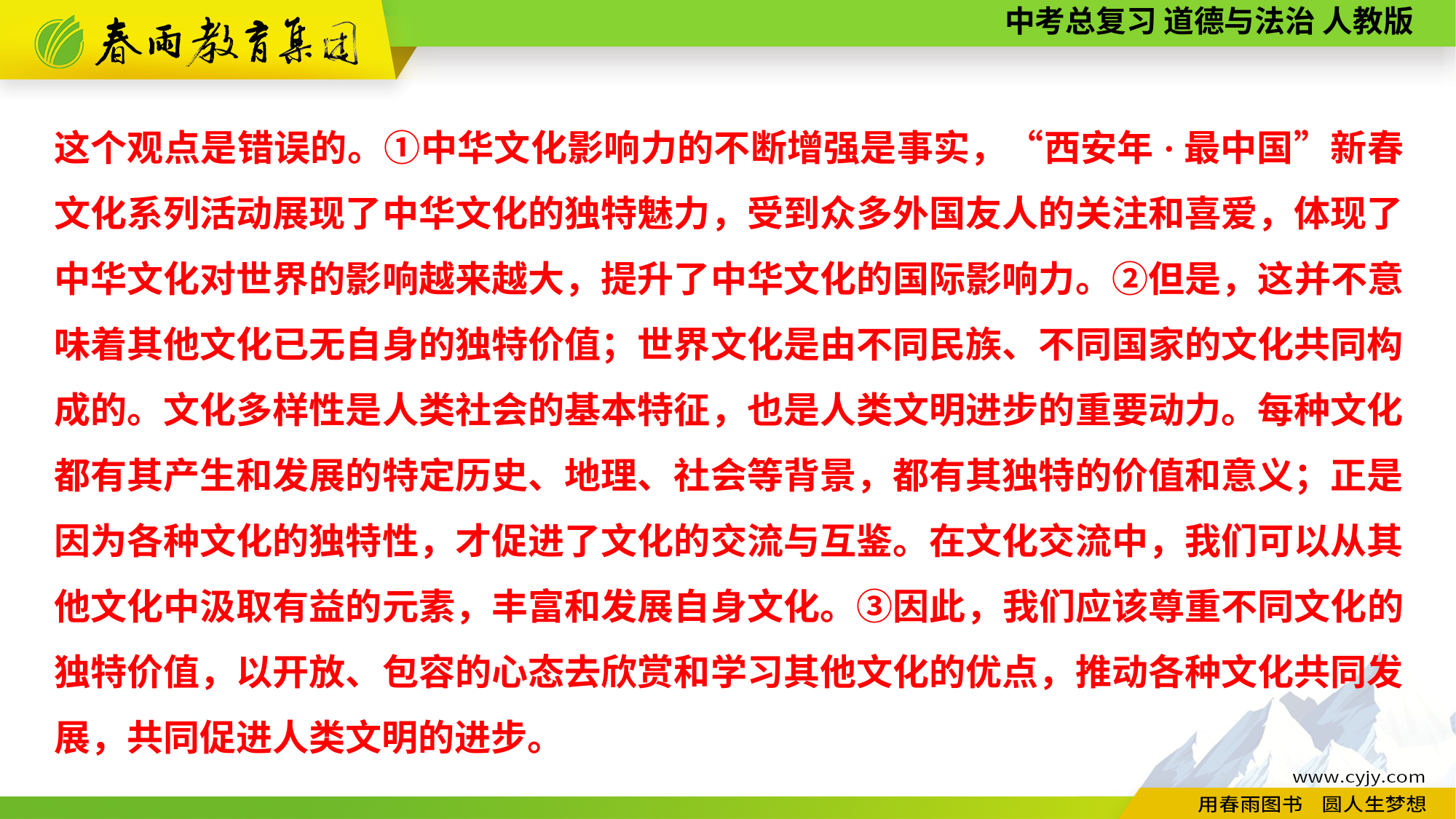

这个观点是错误的。①中华文化影响力的不断增强是事实，“西安年·最中国”新春文化系列活动展现了中华文化的独特魅力，受到众多外国友人的关注和喜爱，体现了中华文化对世界的影响越来越大，提升了中华文化的国际影响力。②但是，这并不意味着其他文化已无自身的独特价值；世界文化是由不同民族、不同国家的文化共同构成的。文化多样性是人类社会的基本特征，也是人类文明进步的重要动力。每种文化都有其产生和发展的特定历史、地理、社会等背景，都有其独特的价值和意义；正是因为各种文化的独特性，才促进了文化的交流与互鉴。在文化交流中，我们可以从其他文化中汲取有益的元素，丰富和发展自身文化。③因此，我们应该尊重不同文化的独特价值，以开放、包容的心态去欣赏和学习其他文化的优点，推动各种文化共同发展，共同促进人类文明的进步。